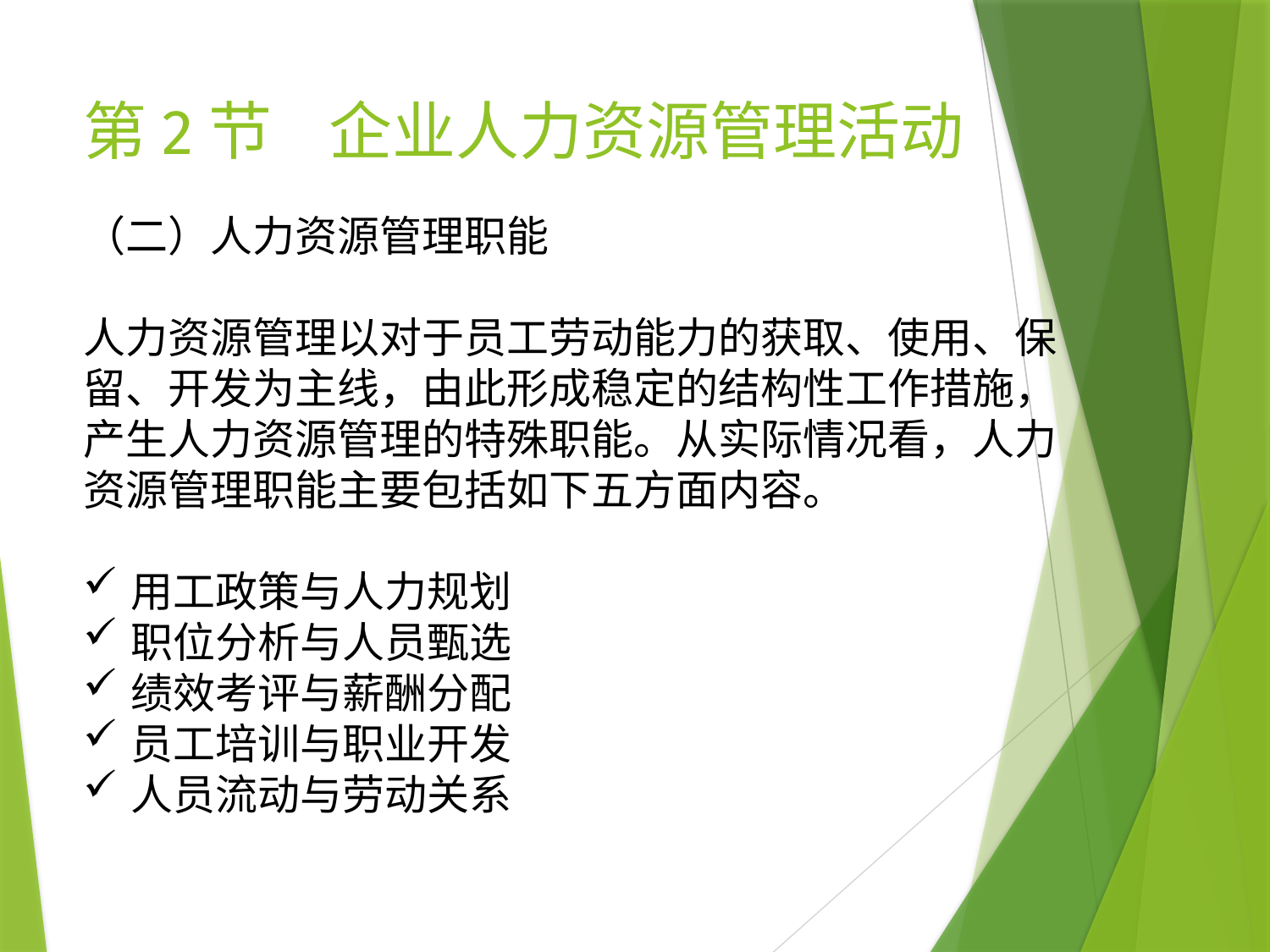

# 第2节    企业人力资源管理活动
（二）人力资源管理职能

人力资源管理以对于员工劳动能力的获取、使用、保留、开发为主线，由此形成稳定的结构性工作措施，产生人力资源管理的特殊职能。从实际情况看，人力资源管理职能主要包括如下五方面内容。

用工政策与人力规划
职位分析与人员甄选
绩效考评与薪酬分配
员工培训与职业开发
人员流动与劳动关系